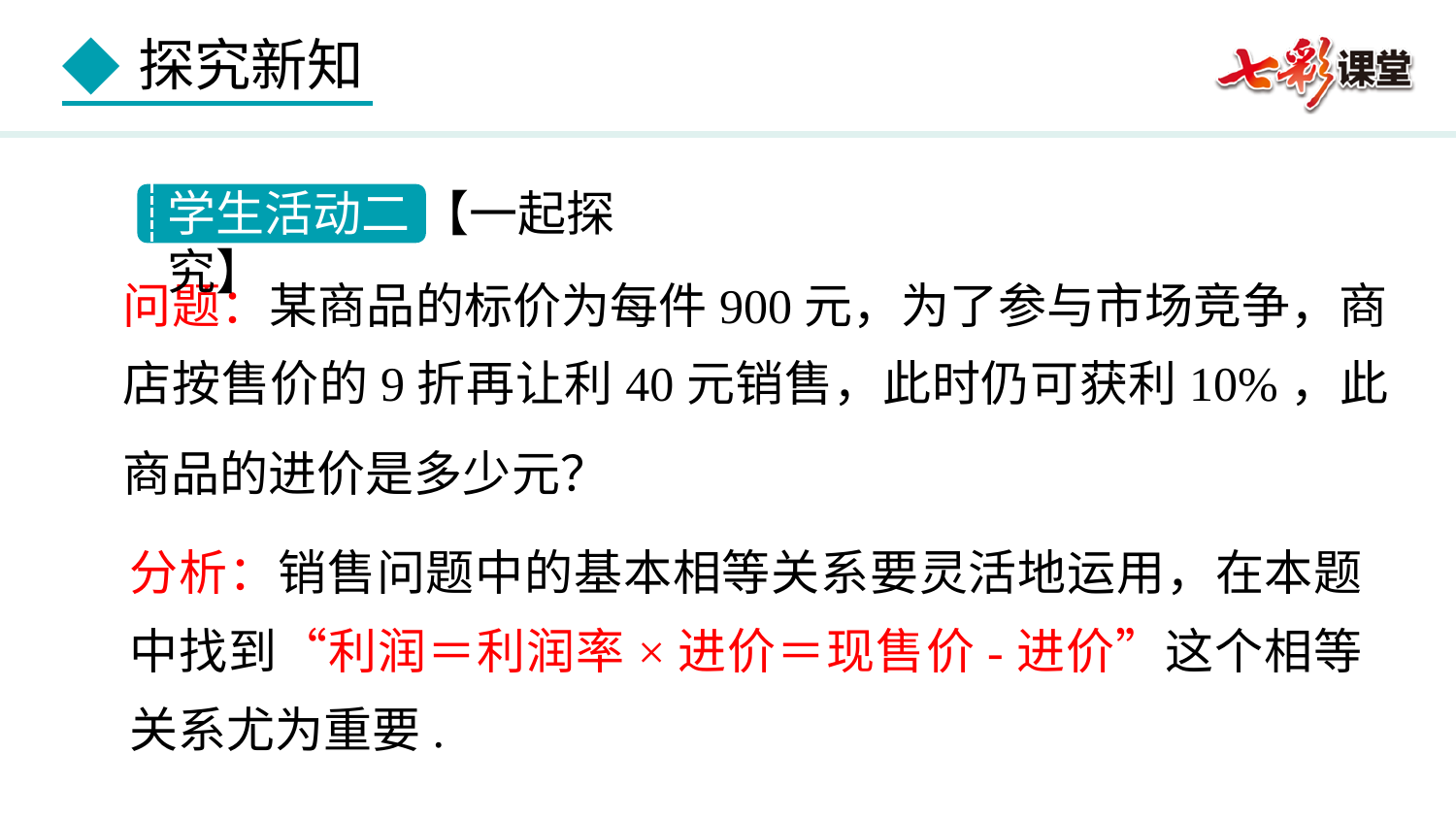

学生活动二 【一起探究】

问题：某商品的标价为每件900元，为了参与市场竞争，商店按售价的9折再让利40元销售，此时仍可获利10%，此商品的进价是多少元？
分析：销售问题中的基本相等关系要灵活地运用，在本题中找到“利润＝利润率×进价＝现售价-进价”这个相等关系尤为重要.